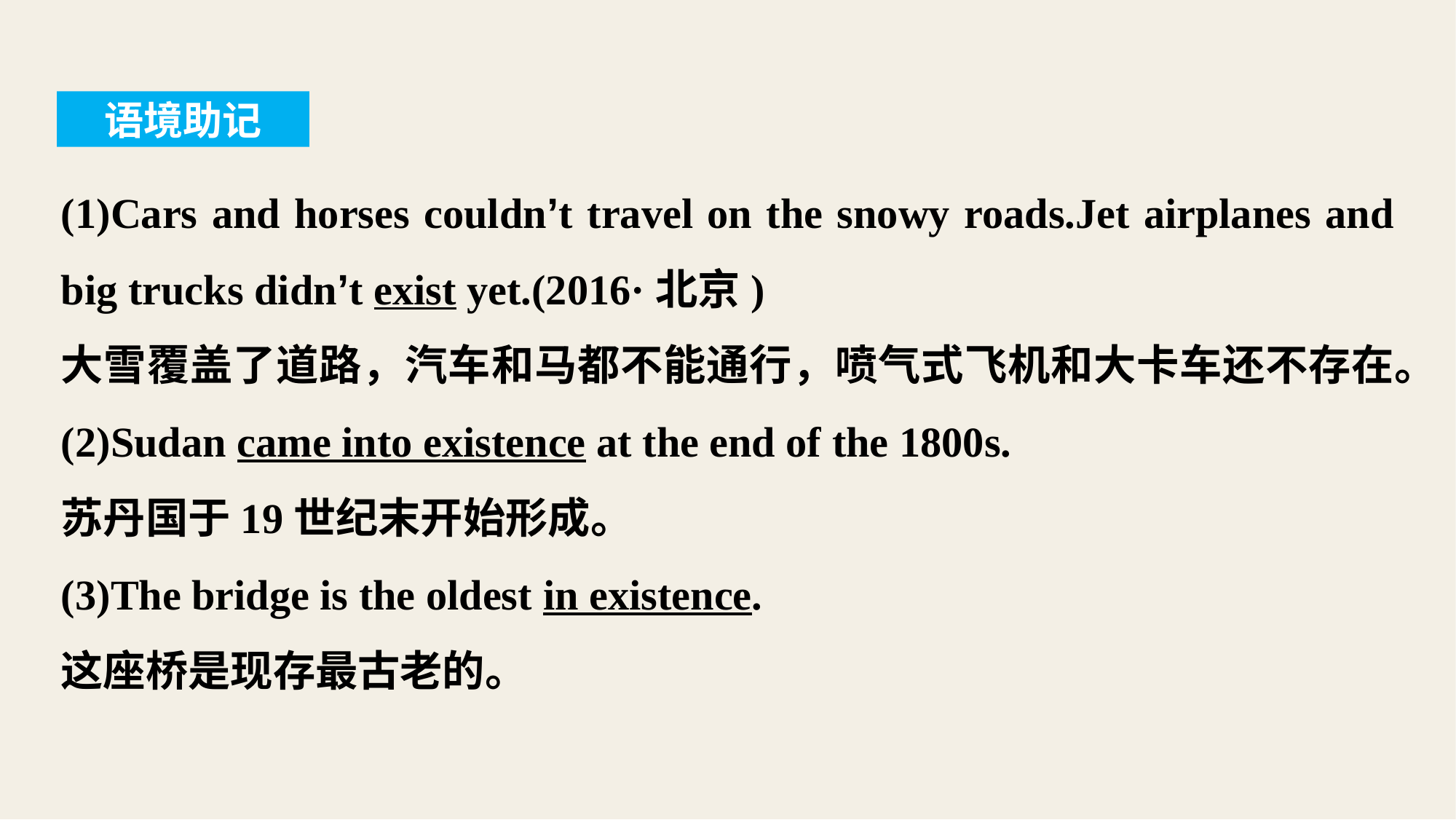

语境助记
(1)Cars and horses couldn’t travel on the snowy roads.Jet airplanes and big trucks didn’t exist yet.(2016·北京)
大雪覆盖了道路，汽车和马都不能通行，喷气式飞机和大卡车还不存在。
(2)Sudan came into existence at the end of the 1800s.
苏丹国于19世纪末开始形成。
(3)The bridge is the oldest in existence.
这座桥是现存最古老的。